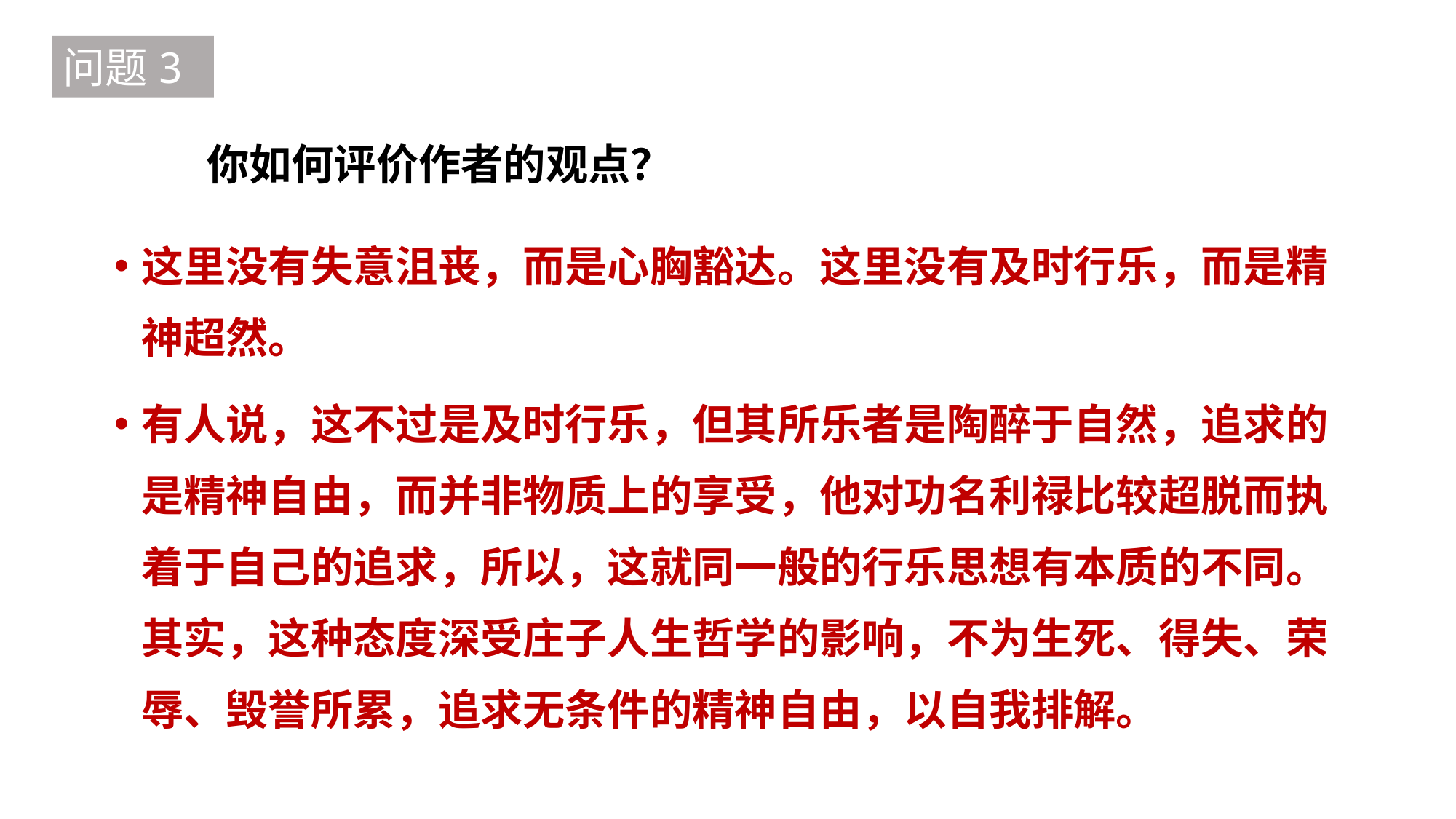

问题3
你如何评价作者的观点？
这里没有失意沮丧，而是心胸豁达。这里没有及时行乐，而是精神超然。
有人说，这不过是及时行乐，但其所乐者是陶醉于自然，追求的是精神自由，而并非物质上的享受，他对功名利禄比较超脱而执着于自己的追求，所以，这就同一般的行乐思想有本质的不同。其实，这种态度深受庄子人生哲学的影响，不为生死、得失、荣辱、毁誉所累，追求无条件的精神自由，以自我排解。